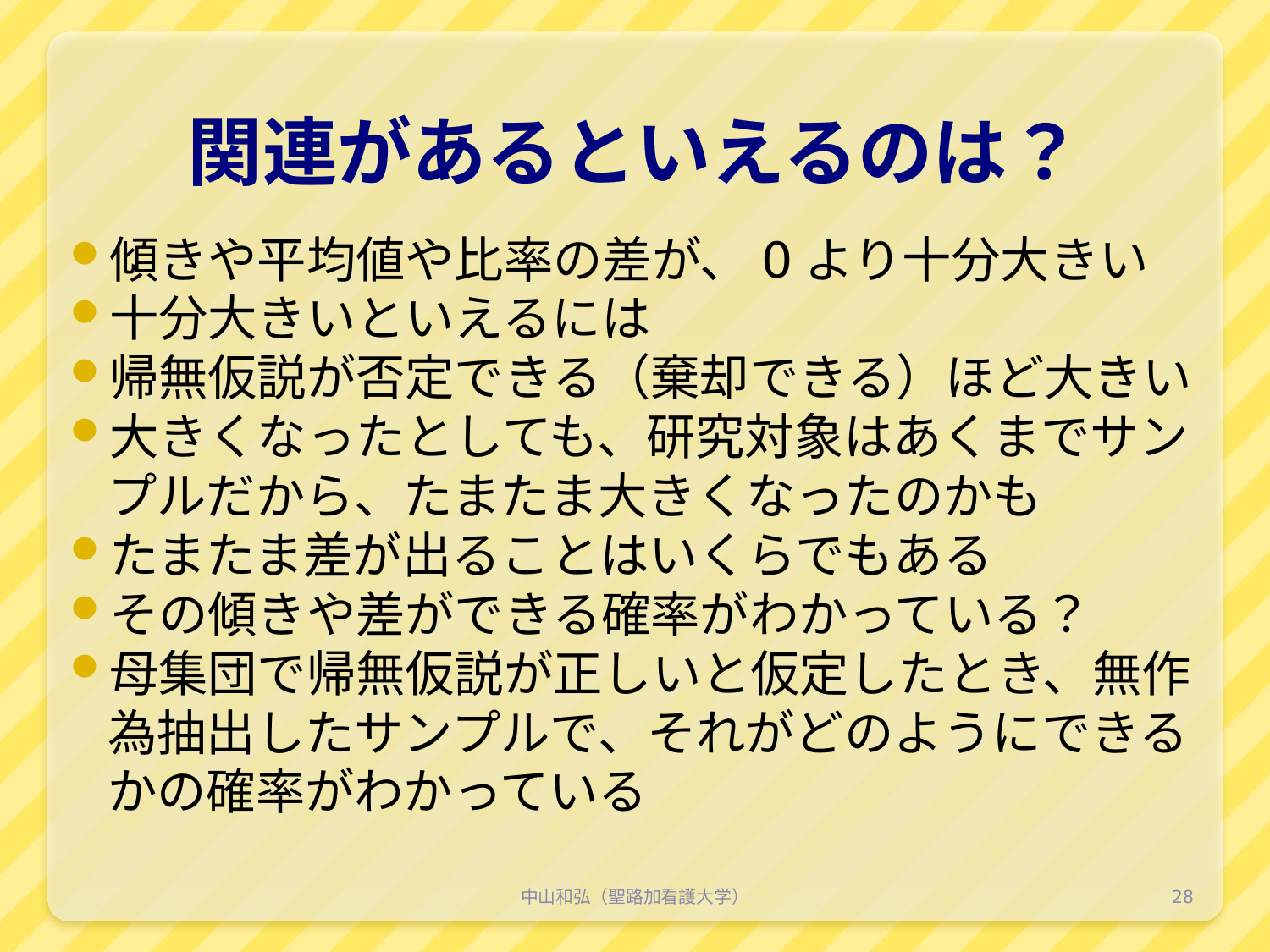

# 関連があるといえるのは？
傾きや平均値や比率の差が、0より十分大きい
十分大きいといえるには
帰無仮説が否定できる（棄却できる）ほど大きい
大きくなったとしても、研究対象はあくまでサンプルだから、たまたま大きくなったのかも
たまたま差が出ることはいくらでもある
その傾きや差ができる確率がわかっている？
母集団で帰無仮説が正しいと仮定したとき、無作為抽出したサンプルで、それがどのようにできるかの確率がわかっている
中山和弘（聖路加看護大学）
28